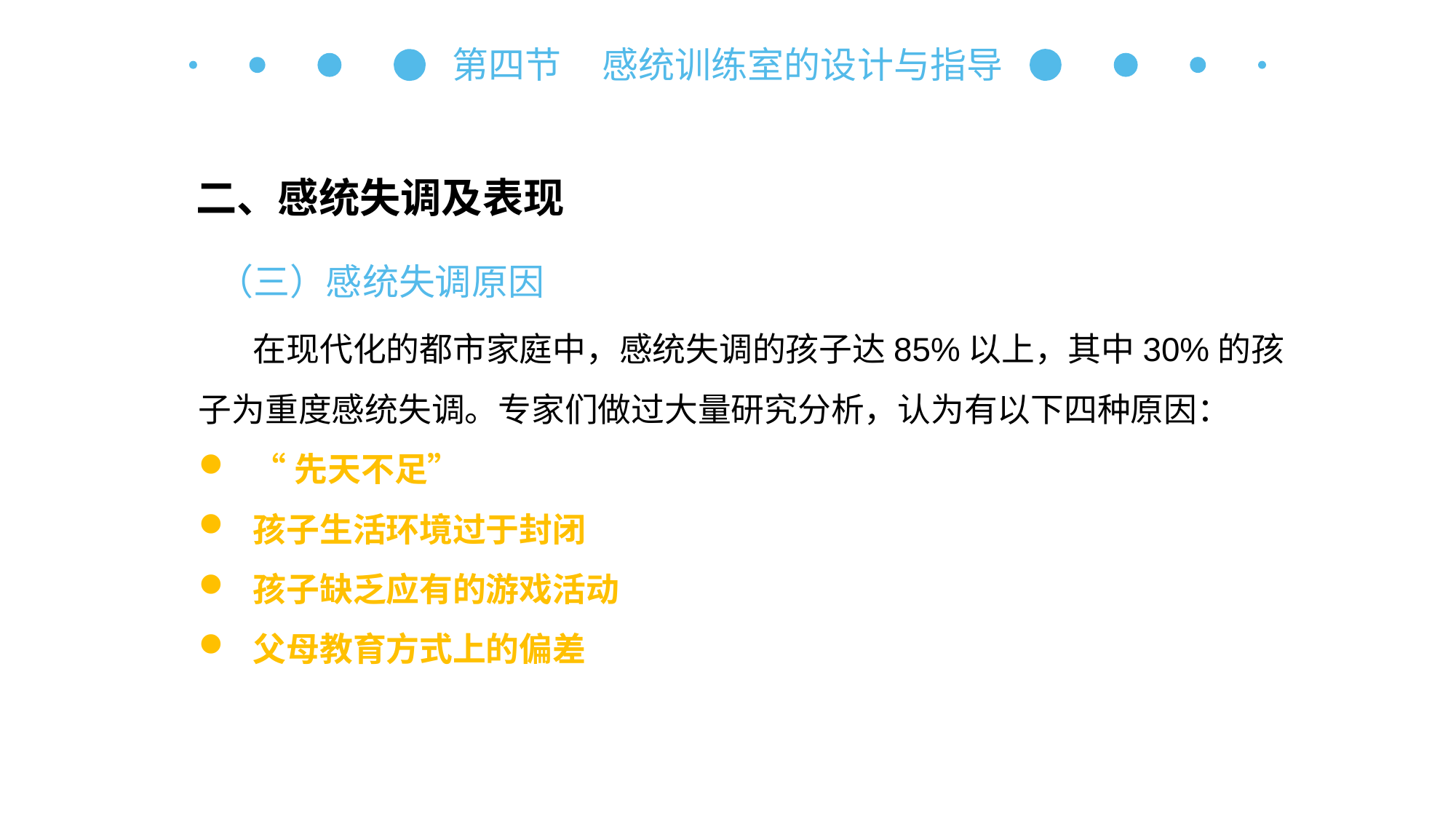

第四节     感统训练室的设计与指导

二、感统失调及表现
（三）感统失调原因
在现代化的都市家庭中，感统失调的孩子达85%以上，其中30%的孩子为重度感统失调。专家们做过大量研究分析，认为有以下四种原因：
“先天不足”
孩子生活环境过于封闭
孩子缺乏应有的游戏活动
父母教育方式上的偏差
自主